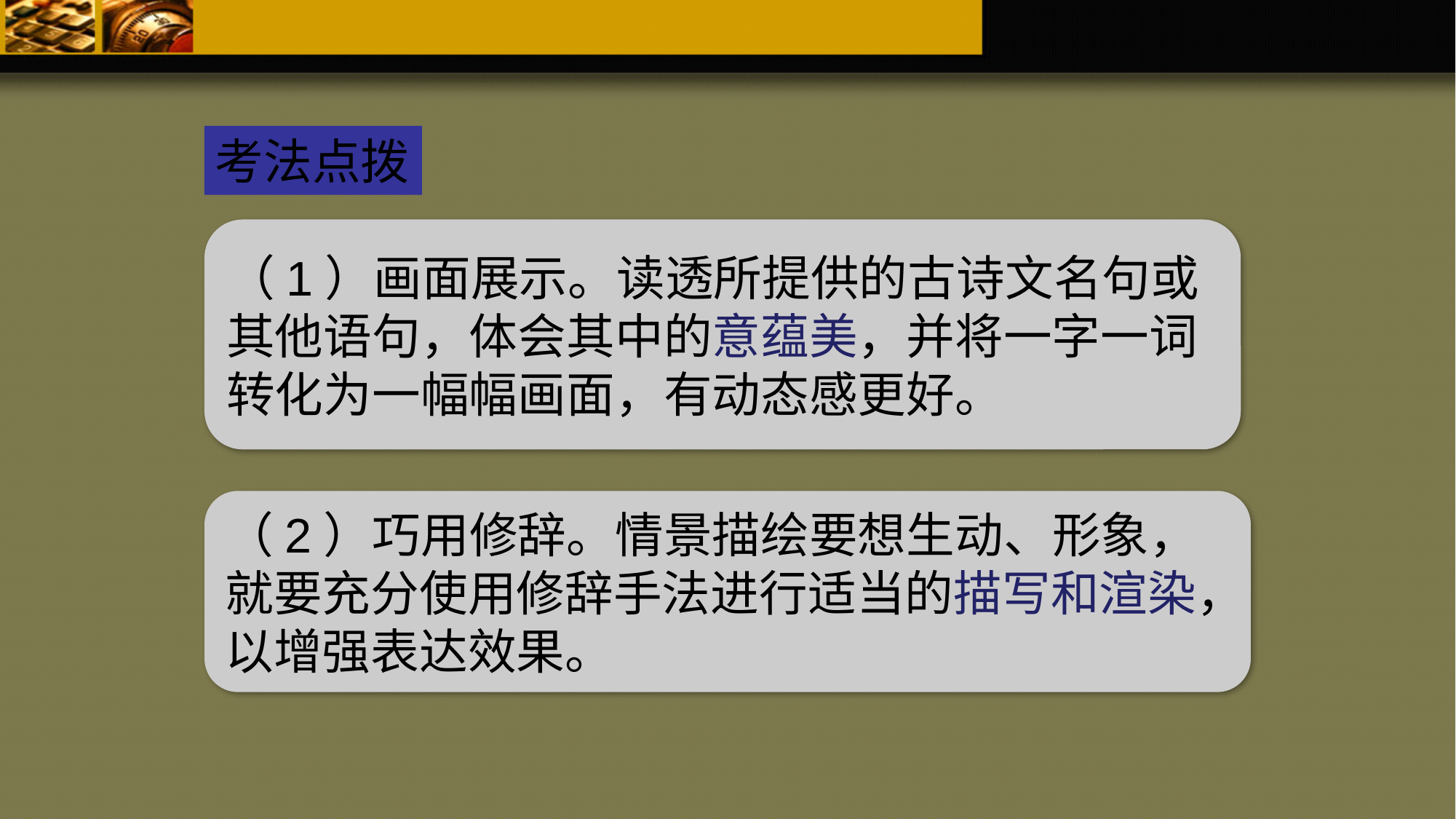

考法点拨
（1）画面展示。读透所提供的古诗文名句或其他语句，体会其中的意蕴美，并将一字一词转化为一幅幅画面，有动态感更好。
（2）巧用修辞。情景描绘要想生动、形象，就要充分使用修辞手法进行适当的描写和渲染，以增强表达效果。